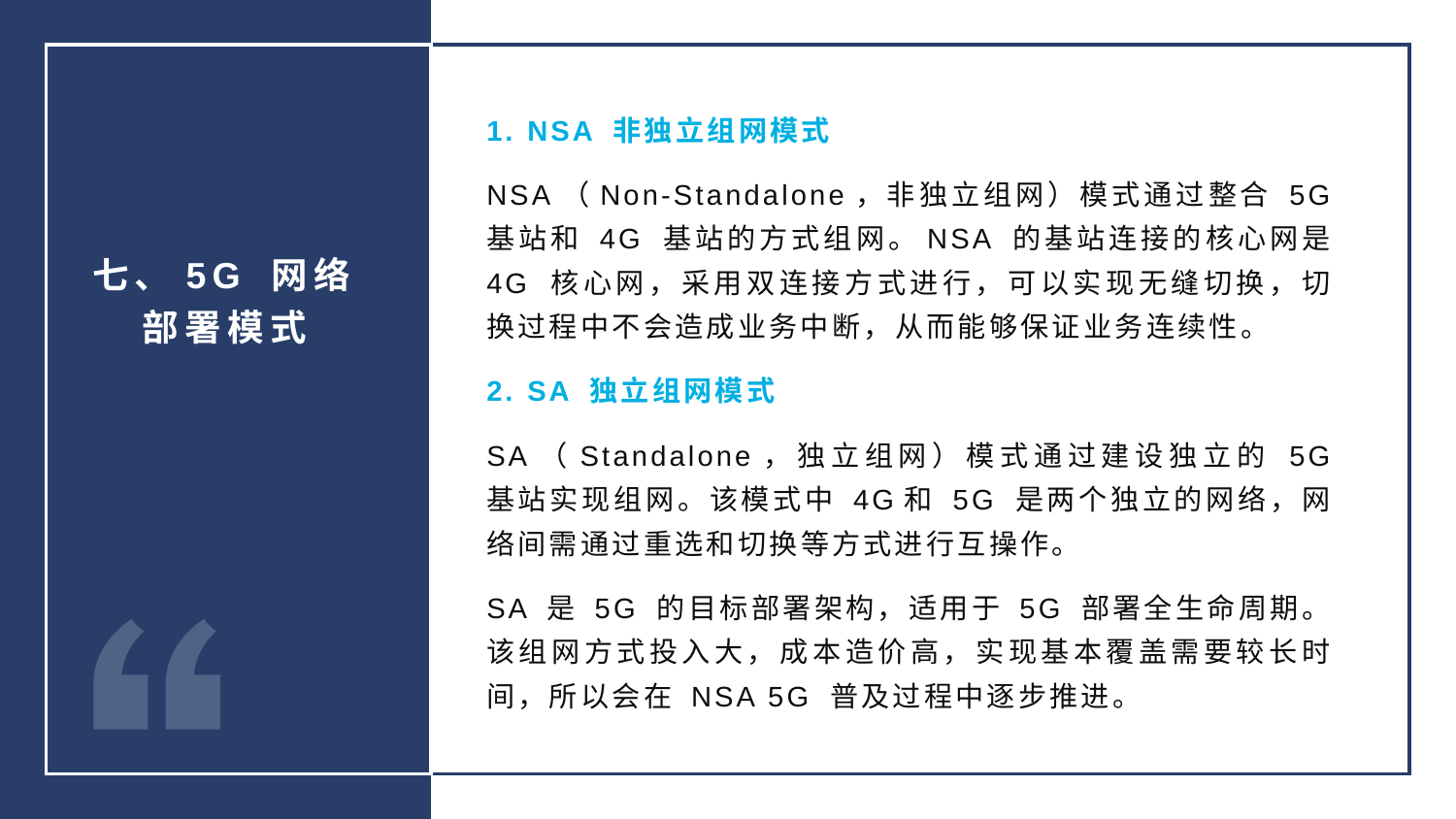

1. NSA 非独立组网模式
NSA（Non-Standalone，非独立组网）模式通过整合 5G 基站和 4G 基站的方式组网。NSA 的基站连接的核心网是 4G 核心网，采用双连接方式进行，可以实现无缝切换，切换过程中不会造成业务中断，从而能够保证业务连续性。
2. SA 独立组网模式
SA（Standalone，独立组网）模式通过建设独立的 5G 基站实现组网。该模式中 4G和 5G 是两个独立的网络，网络间需通过重选和切换等方式进行互操作。
SA 是 5G 的目标部署架构，适用于 5G 部署全生命周期。该组网方式投入大，成本造价高，实现基本覆盖需要较长时间，所以会在 NSA 5G 普及过程中逐步推进。
七、5G 网络部署模式